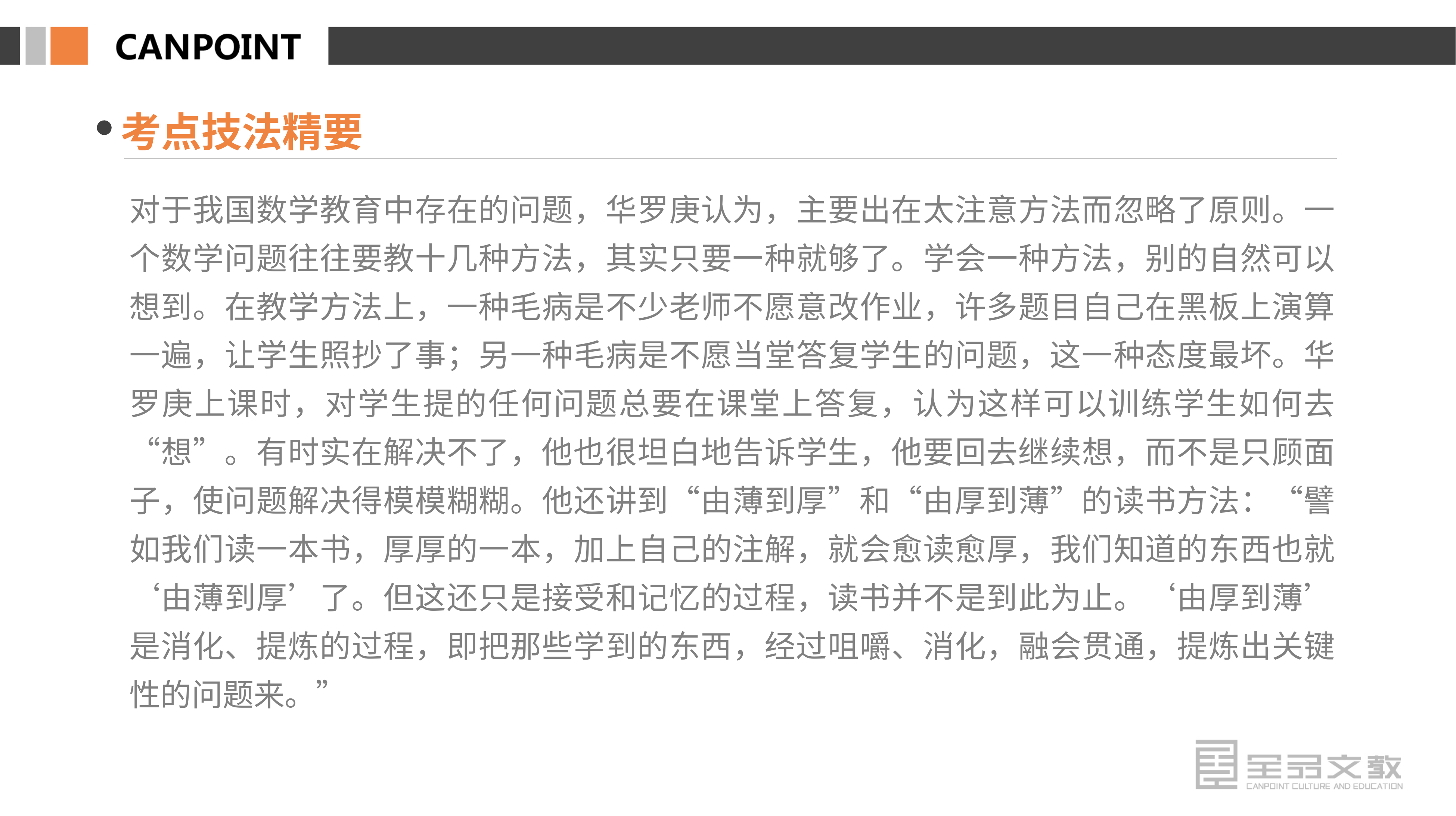

考点技法精要

对于我国数学教育中存在的问题，华罗庚认为，主要出在太注意方法而忽略了原则。一个数学问题往往要教十几种方法，其实只要一种就够了。学会一种方法，别的自然可以想到。在教学方法上，一种毛病是不少老师不愿意改作业，许多题目自己在黑板上演算一遍，让学生照抄了事；另一种毛病是不愿当堂答复学生的问题，这一种态度最坏。华罗庚上课时，对学生提的任何问题总要在课堂上答复，认为这样可以训练学生如何去“想”。有时实在解决不了，他也很坦白地告诉学生，他要回去继续想，而不是只顾面子，使问题解决得模模糊糊。他还讲到“由薄到厚”和“由厚到薄”的读书方法：“譬如我们读一本书，厚厚的一本，加上自己的注解，就会愈读愈厚，我们知道的东西也就‘由薄到厚’了。但这还只是接受和记忆的过程，读书并不是到此为止。‘由厚到薄’是消化、提炼的过程，即把那些学到的东西，经过咀嚼、消化，融会贯通，提炼出关键性的问题来。”